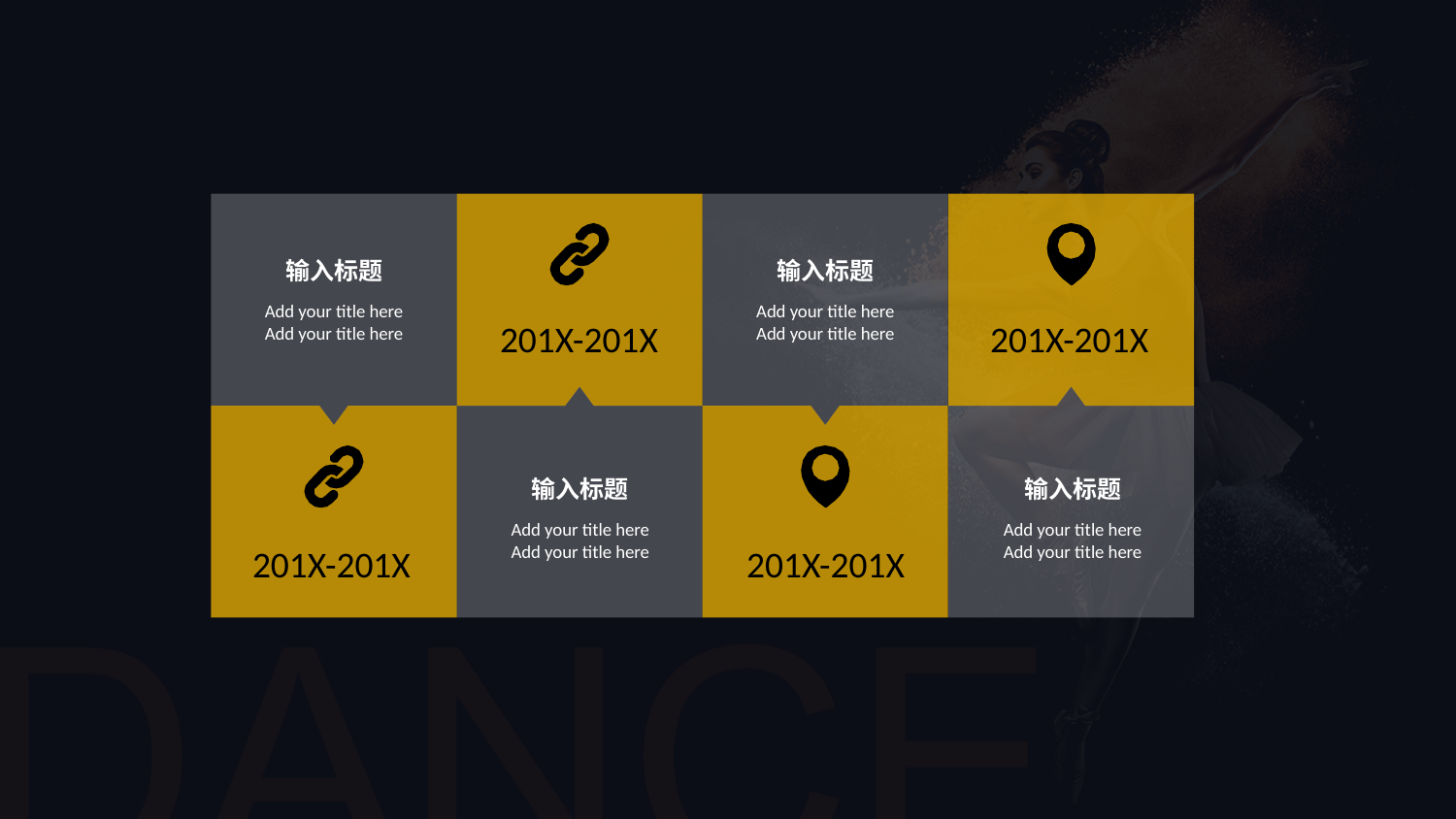

输入标题
Add your title here
Add your title here

201X-201X

输入标题
Add your title here
Add your title here

201X-201X

输入标题
Add your title here
Add your title here

输入标题
Add your title here
Add your title here

201X-201X

201X-201X